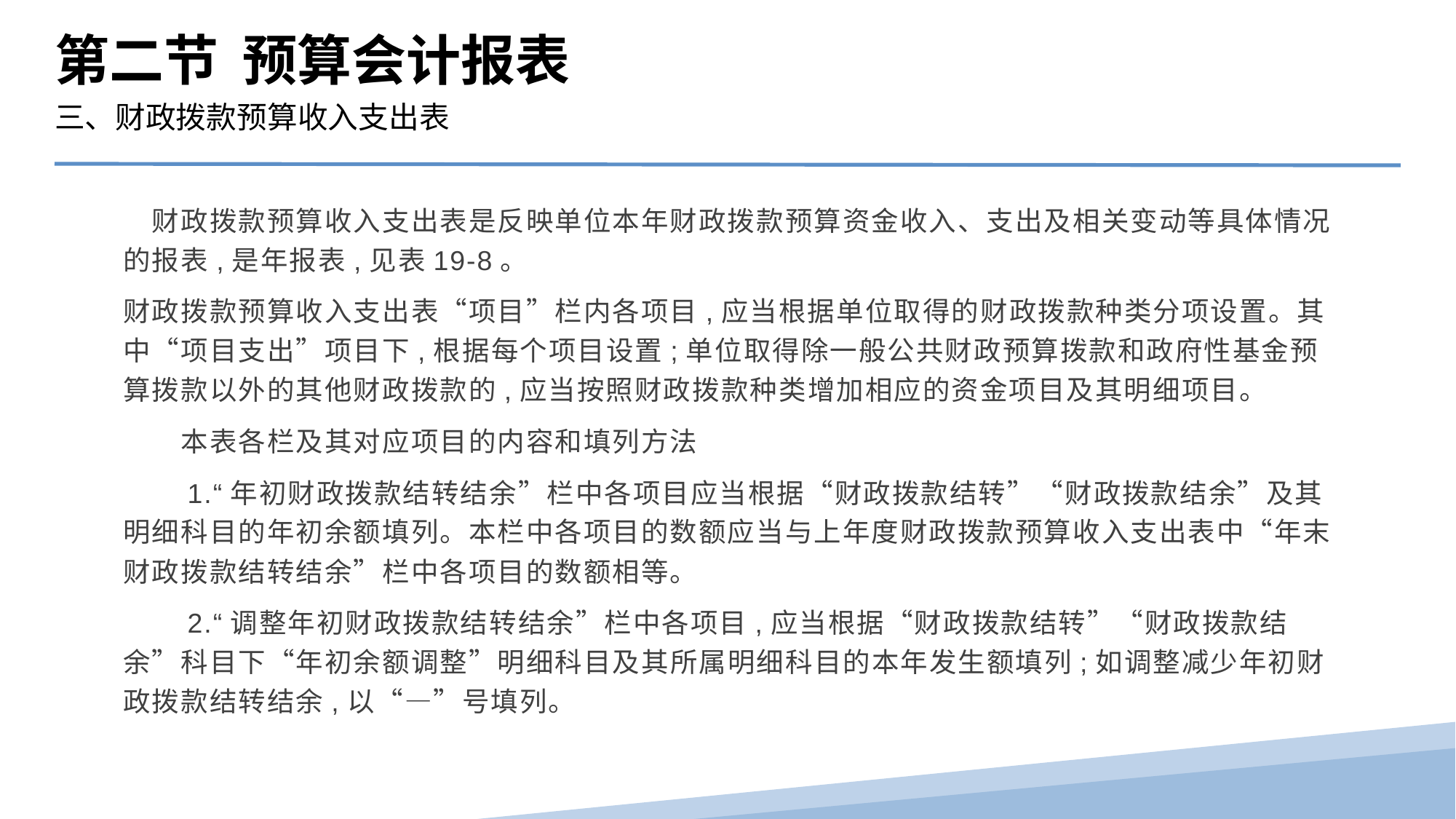

第二节  预算会计报表
三、财政拨款预算收入支出表
　财政拨款预算收入支出表是反映单位本年财政拨款预算资金收入、支出及相关变动等具体情况的报表,是年报表,见表19-8。
财政拨款预算收入支出表“项目”栏内各项目,应当根据单位取得的财政拨款种类分项设置。其中“项目支出”项目下,根据每个项目设置;单位取得除一般公共财政预算拨款和政府性基金预算拨款以外的其他财政拨款的,应当按照财政拨款种类增加相应的资金项目及其明细项目。
　　本表各栏及其对应项目的内容和填列方法
　　1.“年初财政拨款结转结余”栏中各项目应当根据“财政拨款结转”“财政拨款结余”及其明细科目的年初余额填列。本栏中各项目的数额应当与上年度财政拨款预算收入支出表中“年末财政拨款结转结余”栏中各项目的数额相等。
　　2.“调整年初财政拨款结转结余”栏中各项目,应当根据“财政拨款结转”“财政拨款结余”科目下“年初余额调整”明细科目及其所属明细科目的本年发生额填列;如调整减少年初财政拨款结转结余,以“—”号填列。